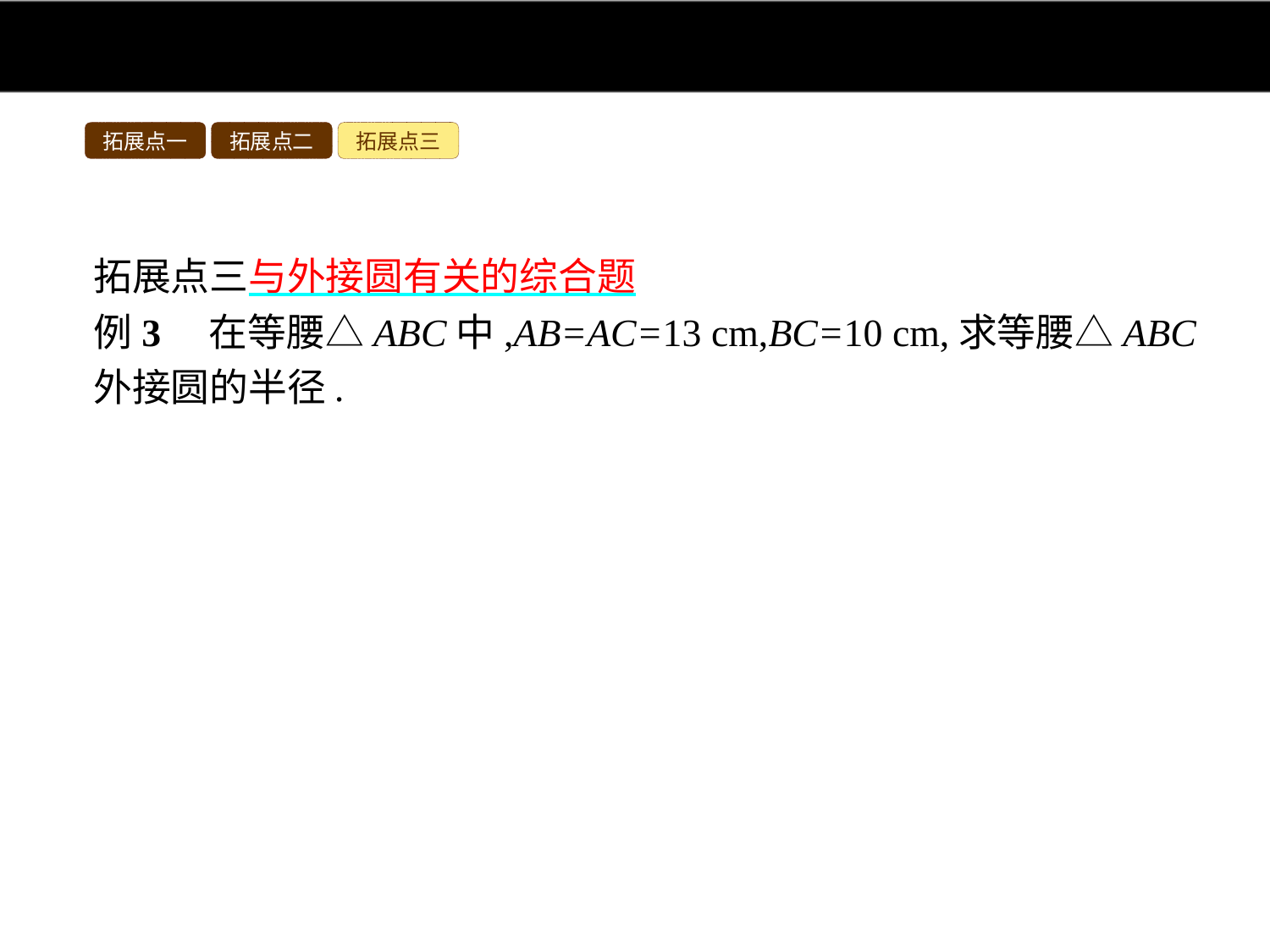

拓展点一
拓展点二
拓展点三
拓展点三与外接圆有关的综合题
例3　在等腰△ABC中,AB=AC=13 cm,BC=10 cm,求等腰△ABC外接圆的半径.
分析:设O为△ABC外接圆的圆心,连接AO,并延长AO交BC于D,连接OB,OC,得出AD⊥BC,BD=DC,根据勾股定理求出AD,设出等腰△ABC外接圆的半径,在Rt△OBD中,由勾股定理得出OB2=OD2+BD2,代入求出即可.